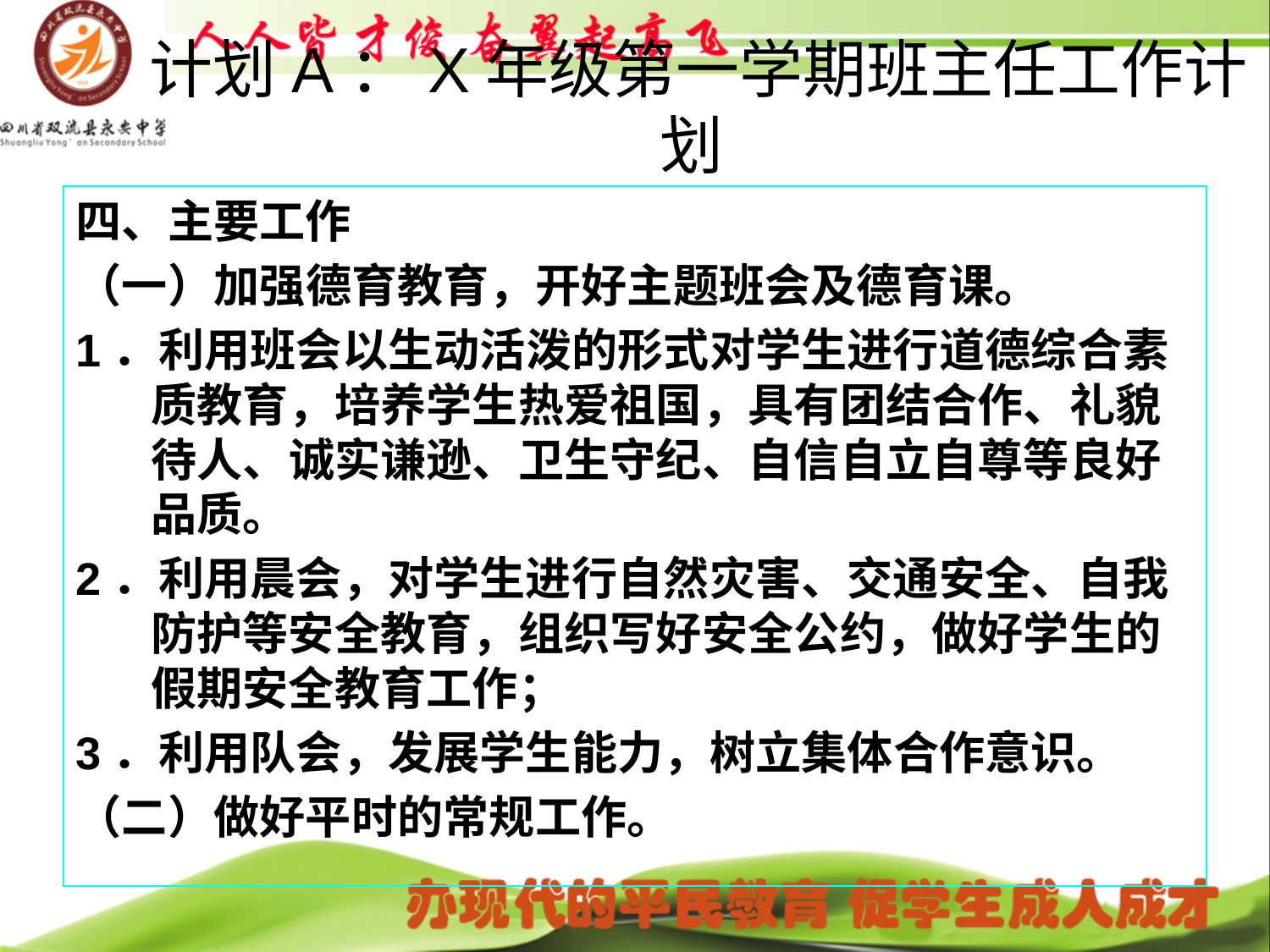

# 计划A：X年级第一学期班主任工作计划
四、主要工作
（一）加强德育教育，开好主题班会及德育课。
1．利用班会以生动活泼的形式对学生进行道德综合素质教育，培养学生热爱祖国，具有团结合作、礼貌待人、诚实谦逊、卫生守纪、自信自立自尊等良好品质。
2．利用晨会，对学生进行自然灾害、交通安全、自我防护等安全教育，组织写好安全公约，做好学生的假期安全教育工作；
3．利用队会，发展学生能力，树立集体合作意识。
（二）做好平时的常规工作。